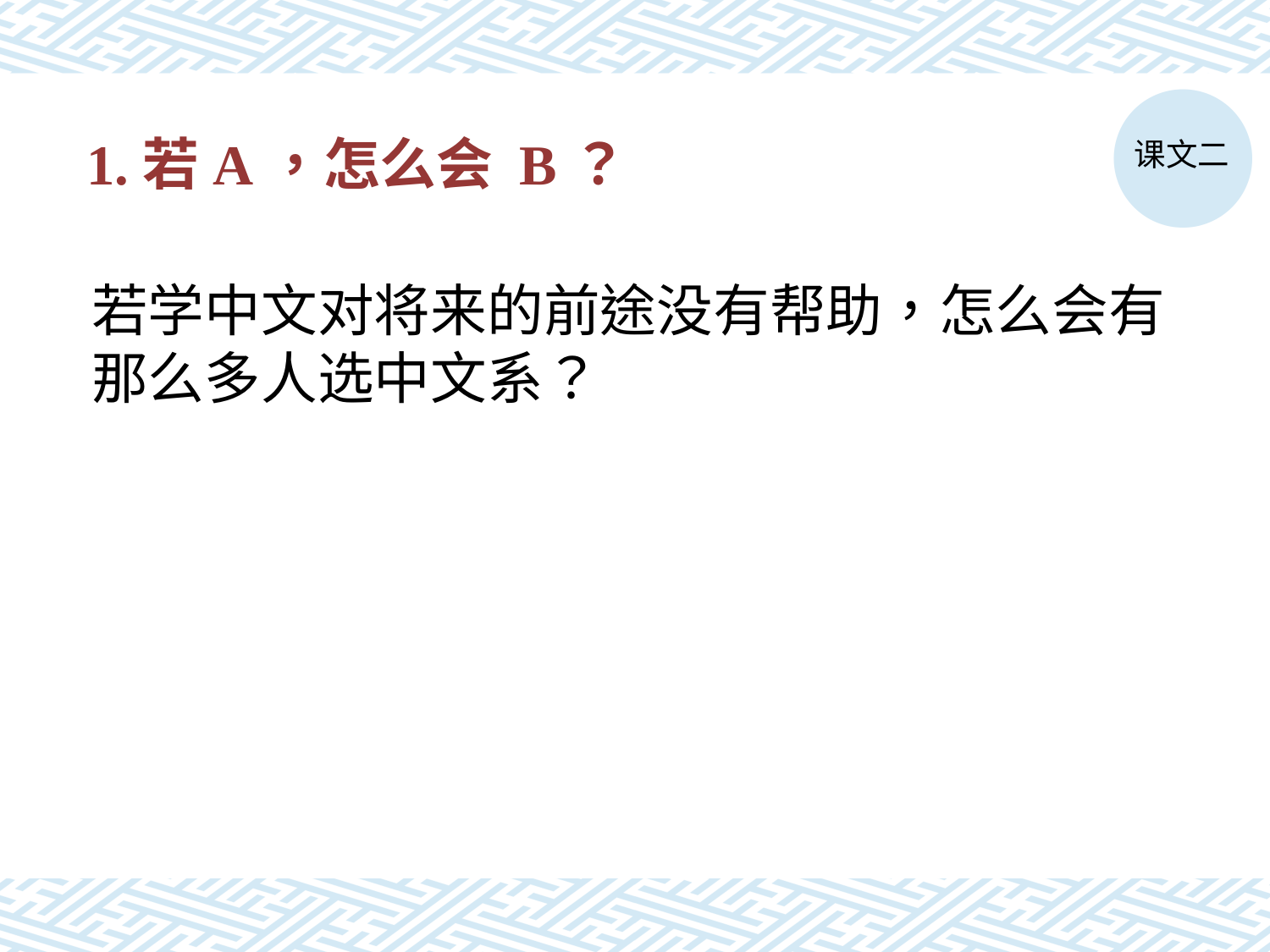

课文二
# 1.若A，怎么会 B？
若学中文对将来的前途没有帮助，怎么会有那么多人选中文系？